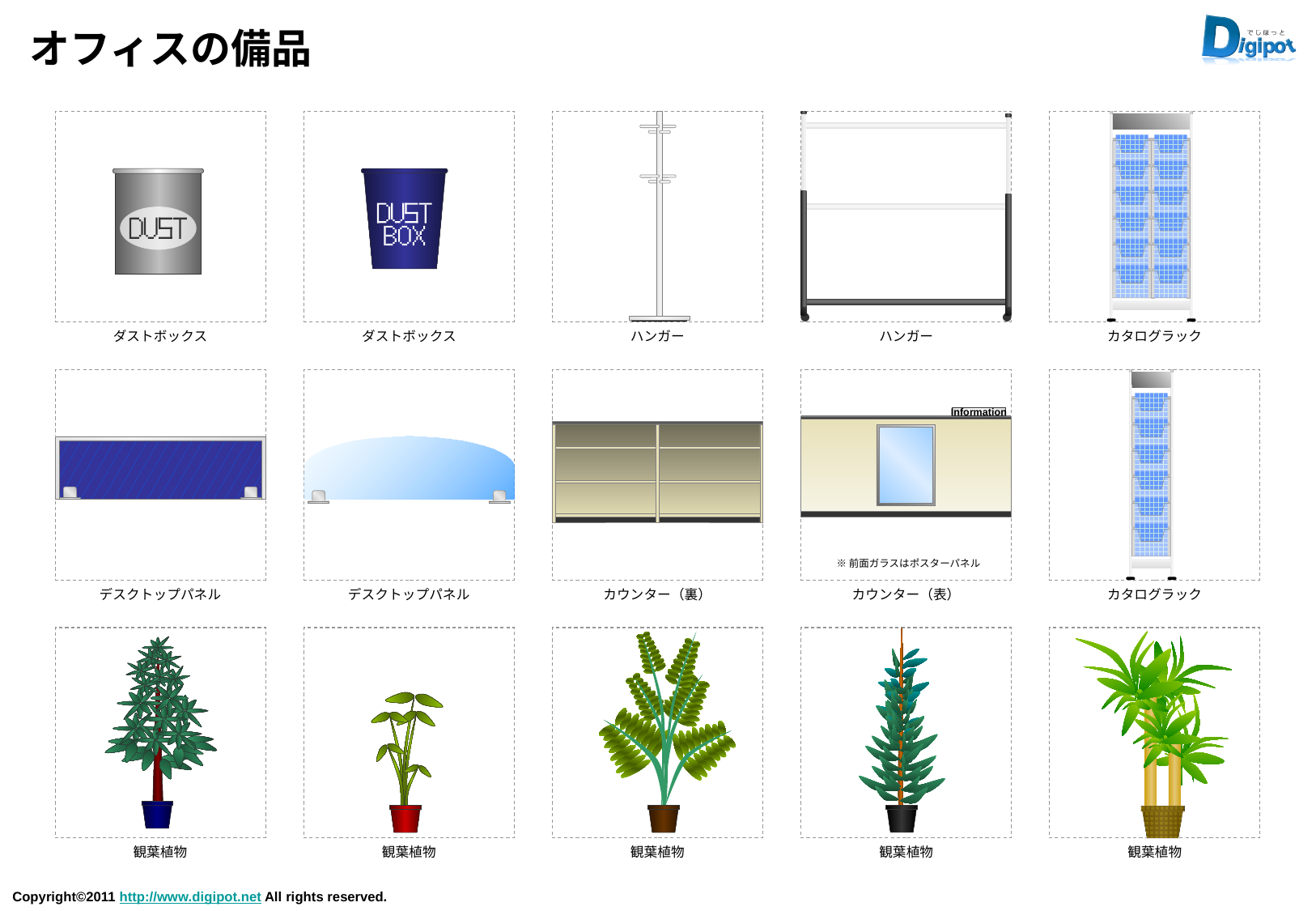

# オフィスの備品

ダストボックス
ダストボックス
ハンガー
ハンガー
カタログラック

Information

※前面ガラスはポスターパネル
デスクトップパネル
デスクトップパネル
カウンター（裏）
カウンター（表）
カタログラック

観葉植物
観葉植物
観葉植物
観葉植物
観葉植物